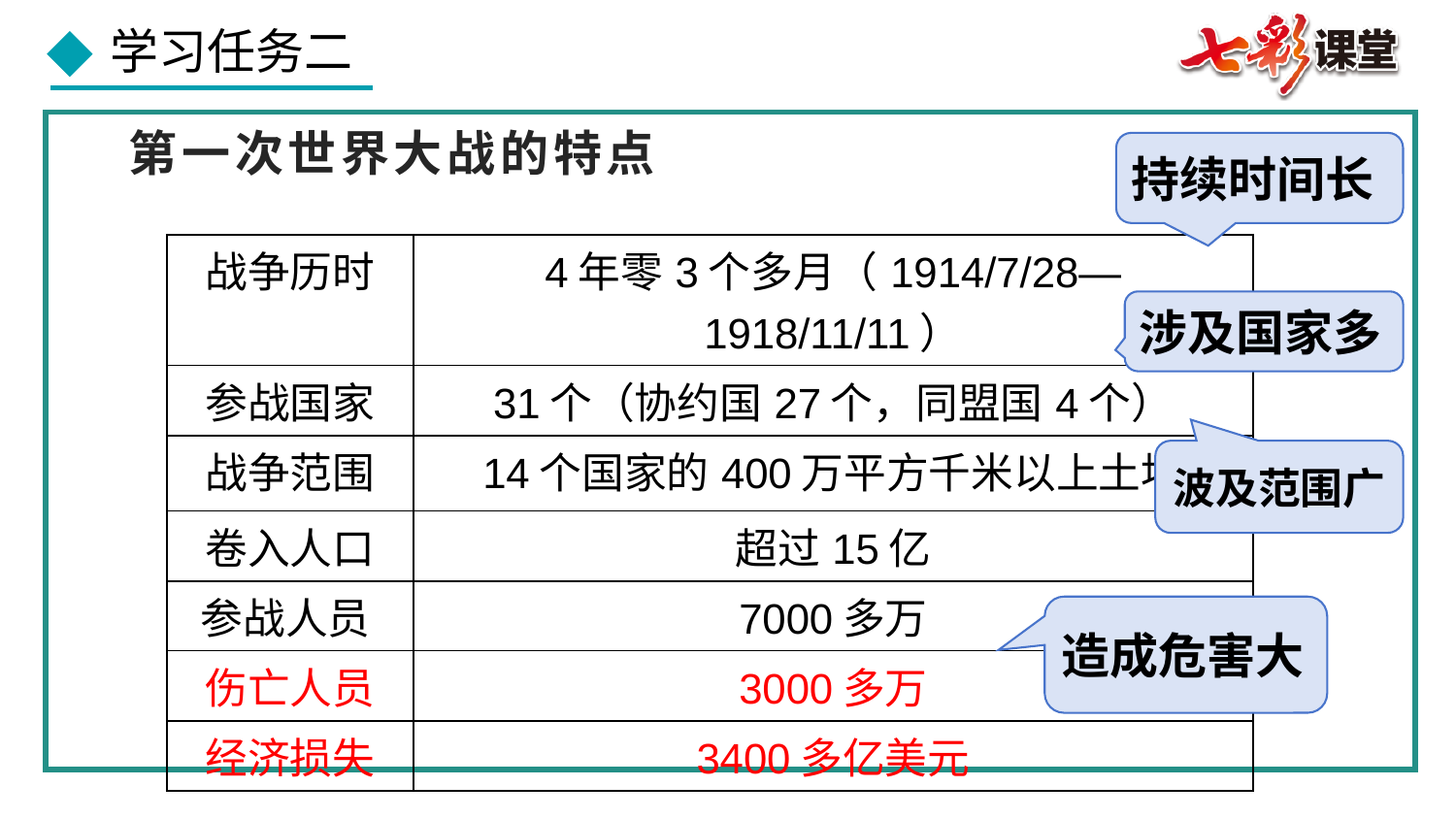

第一次世界大战的特点
持续时间长
| 战争历时 | 4年零3个多月（1914/7/28—1918/11/11） |
| --- | --- |
| 参战国家 | 31个（协约国27个，同盟国4个） |
| 战争范围 | 14个国家的400万平方千米以上土地 |
| 卷入人口 | 超过15亿 |
| 参战人员 | 7000多万 |
| 伤亡人员 | 3000多万 |
| 经济损失 | 3400多亿美元 |
涉及国家多
波及范围广
造成危害大